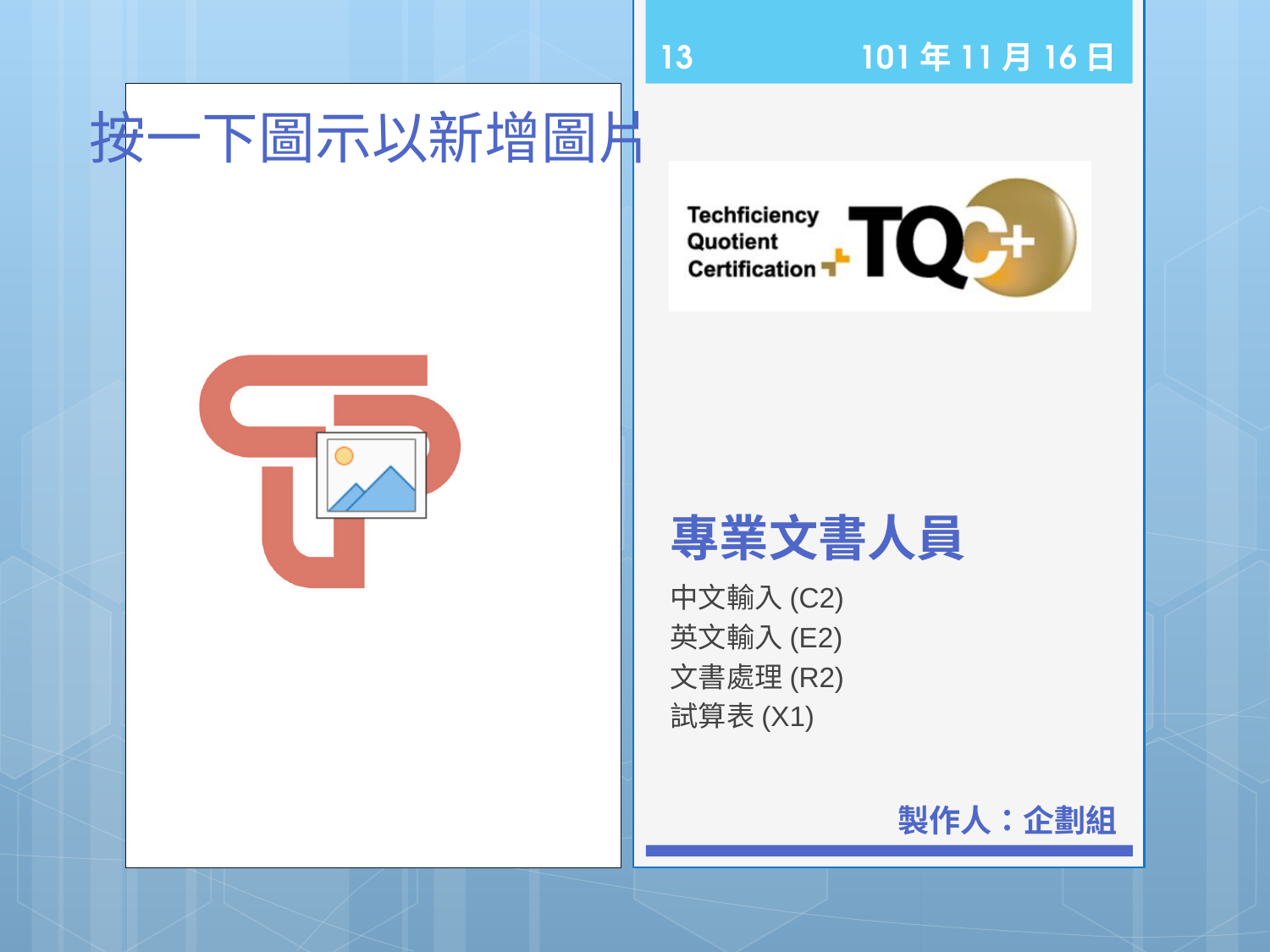

13
101年11月16日

# 專業文書人員
中文輸入(C2)
英文輸入(E2)
文書處理(R2)
試算表(X1)
製作人：企劃組